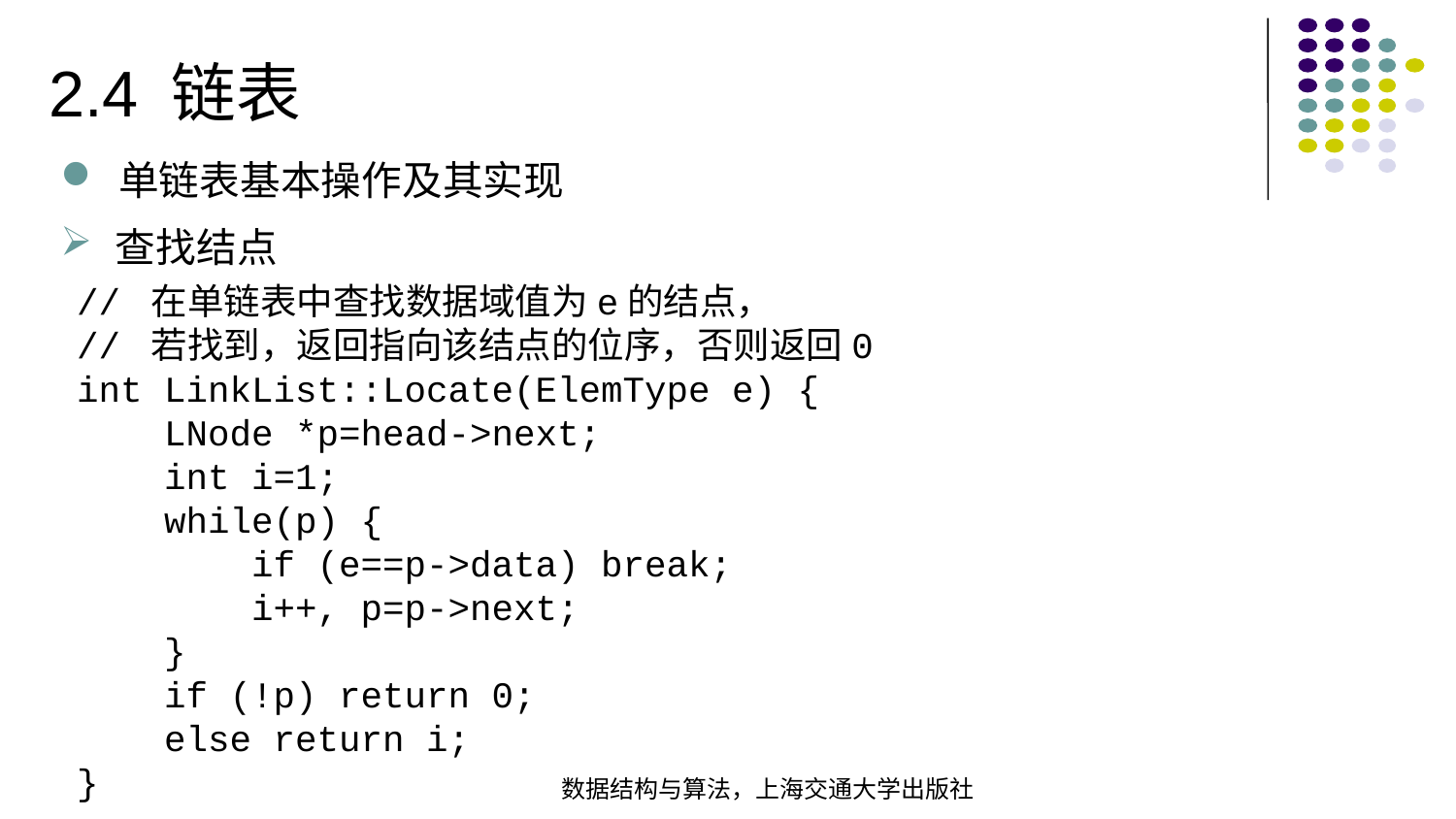

2.4 链表
单链表基本操作及其实现
查找结点
// 在单链表中查找数据域值为e的结点，
// 若找到，返回指向该结点的位序，否则返回0int LinkList::Locate(ElemType e) {      LNode *p=head->next;    int i=1;    while(p) {        if (e==p->data) break;        i++, p=p->next;    }    if (!p) return 0;    else return i;
}